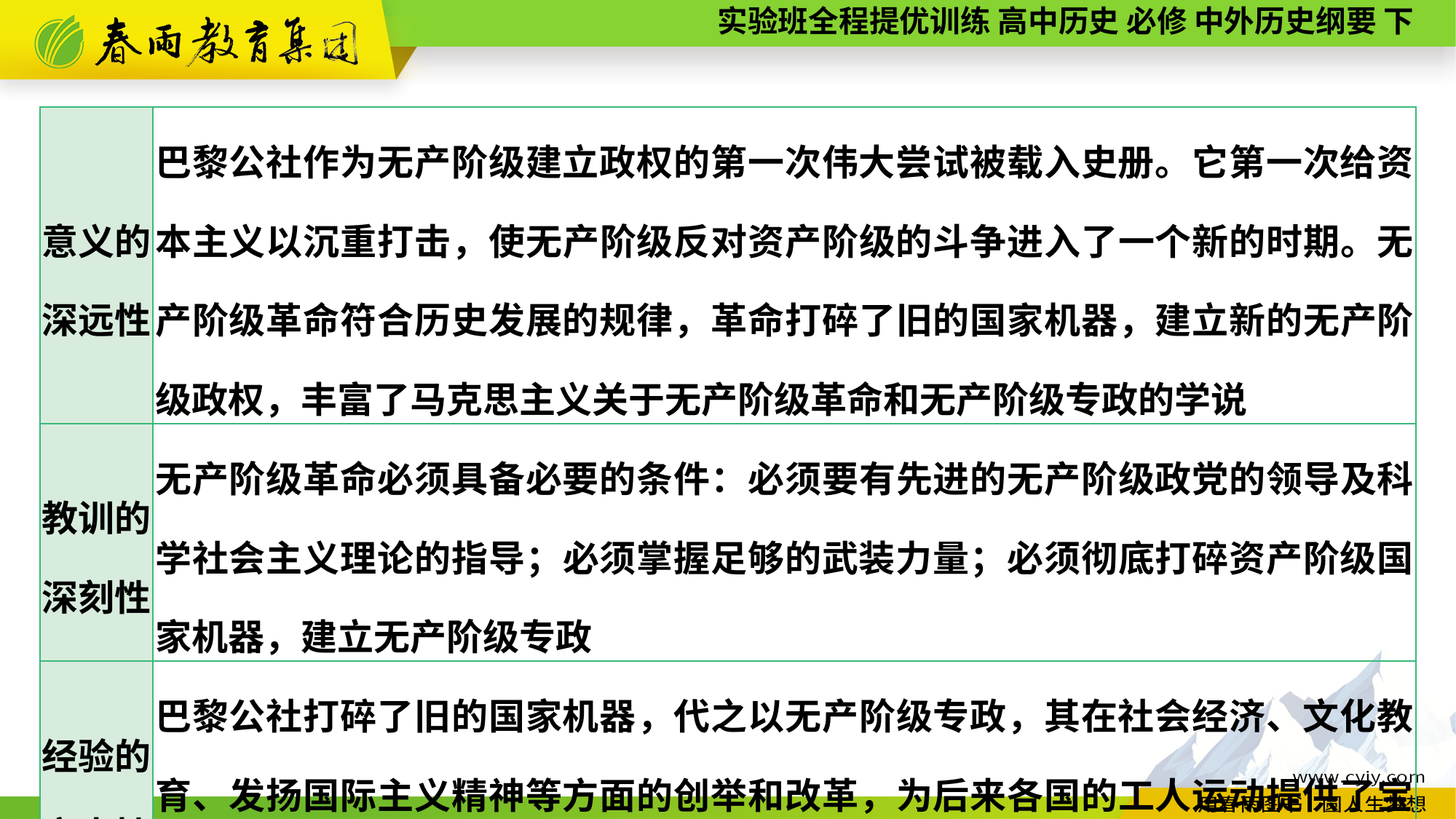

| 意义的 深远性 | 巴黎公社作为无产阶级建立政权的第一次伟大尝试被载入史册。它第一次给资本主义以沉重打击，使无产阶级反对资产阶级的斗争进入了一个新的时期。无产阶级革命符合历史发展的规律，革命打碎了旧的国家机器，建立新的无产阶级政权，丰富了马克思主义关于无产阶级革命和无产阶级专政的学说 |
| --- | --- |
| 教训的 深刻性 | 无产阶级革命必须具备必要的条件：必须要有先进的无产阶级政党的领导及科学社会主义理论的指导；必须掌握足够的武装力量；必须彻底打碎资产阶级国家机器，建立无产阶级专政 |
| 经验的 宝贵性 | 巴黎公社打碎了旧的国家机器，代之以无产阶级专政，其在社会经济、文化教育、发扬国际主义精神等方面的创举和改革，为后来各国的工人运动提供了宝贵的经验 |